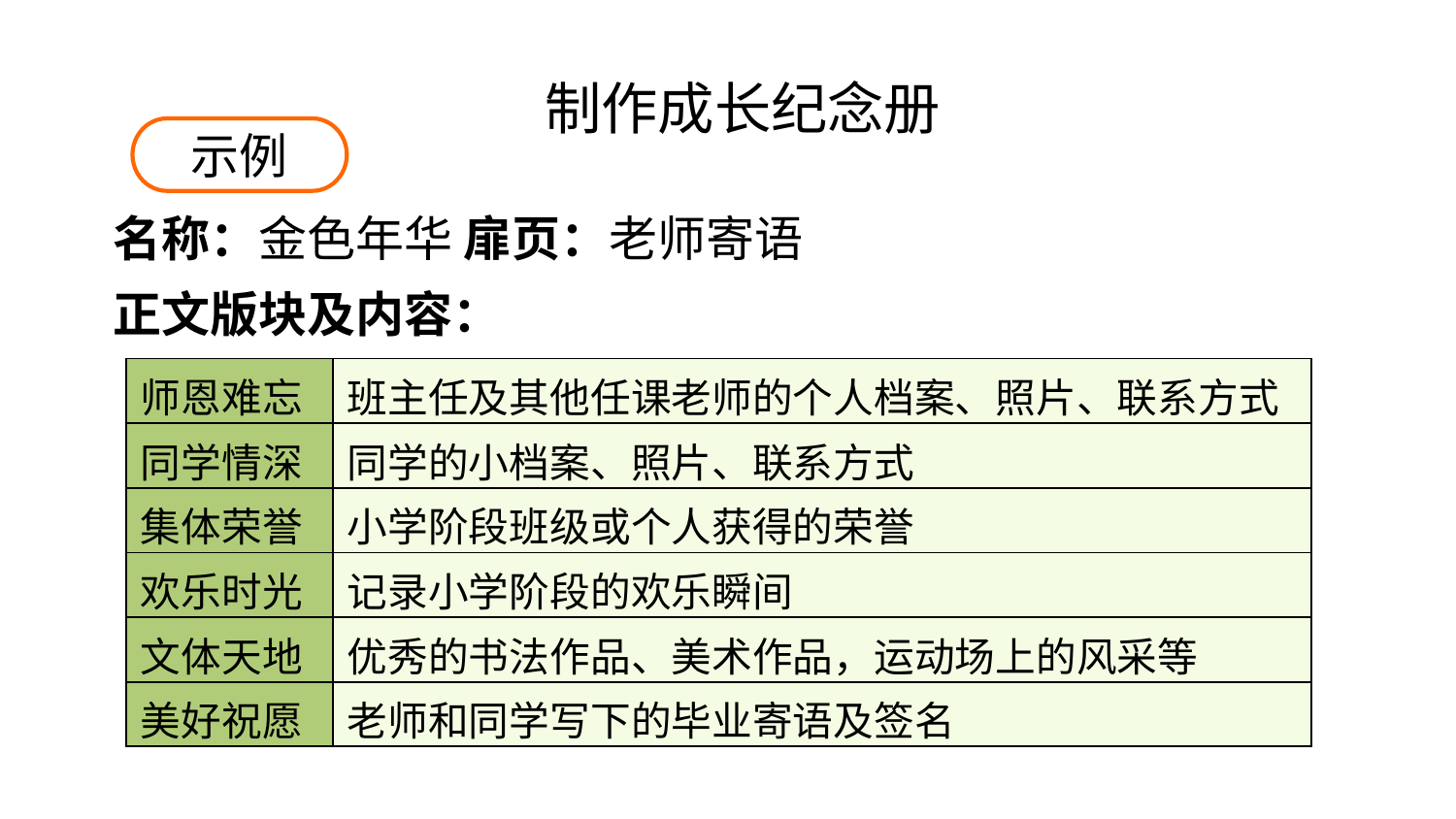

制作成长纪念册
示例
名称：金色年华 扉页：老师寄语
正文版块及内容：
| 师恩难忘 | 班主任及其他任课老师的个人档案、照片、联系方式 |
| --- | --- |
| 同学情深 | 同学的小档案、照片、联系方式 |
| 集体荣誉 | 小学阶段班级或个人获得的荣誉 |
| 欢乐时光 | 记录小学阶段的欢乐瞬间 |
| 文体天地 | 优秀的书法作品、美术作品，运动场上的风采等 |
| 美好祝愿 | 老师和同学写下的毕业寄语及签名 |